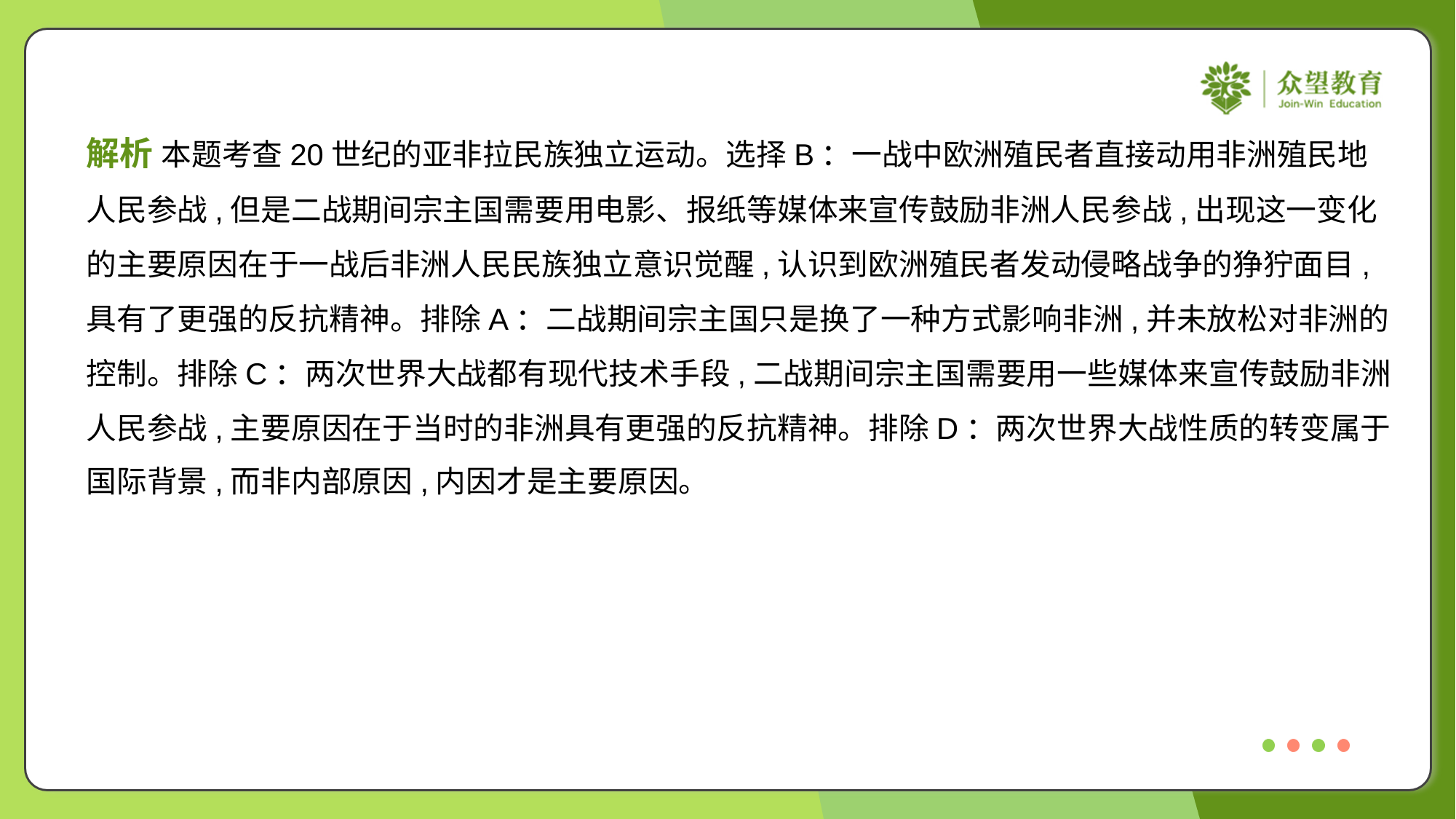

解析 本题考查20世纪的亚非拉民族独立运动。选择B：一战中欧洲殖民者直接动用非洲殖民地
人民参战,但是二战期间宗主国需要用电影、报纸等媒体来宣传鼓励非洲人民参战,出现这一变化
的主要原因在于一战后非洲人民民族独立意识觉醒,认识到欧洲殖民者发动侵略战争的狰狞面目,
具有了更强的反抗精神。排除A：二战期间宗主国只是换了一种方式影响非洲,并未放松对非洲的
控制。排除C：两次世界大战都有现代技术手段,二战期间宗主国需要用一些媒体来宣传鼓励非洲
人民参战,主要原因在于当时的非洲具有更强的反抗精神。排除D：两次世界大战性质的转变属于
国际背景,而非内部原因,内因才是主要原因。